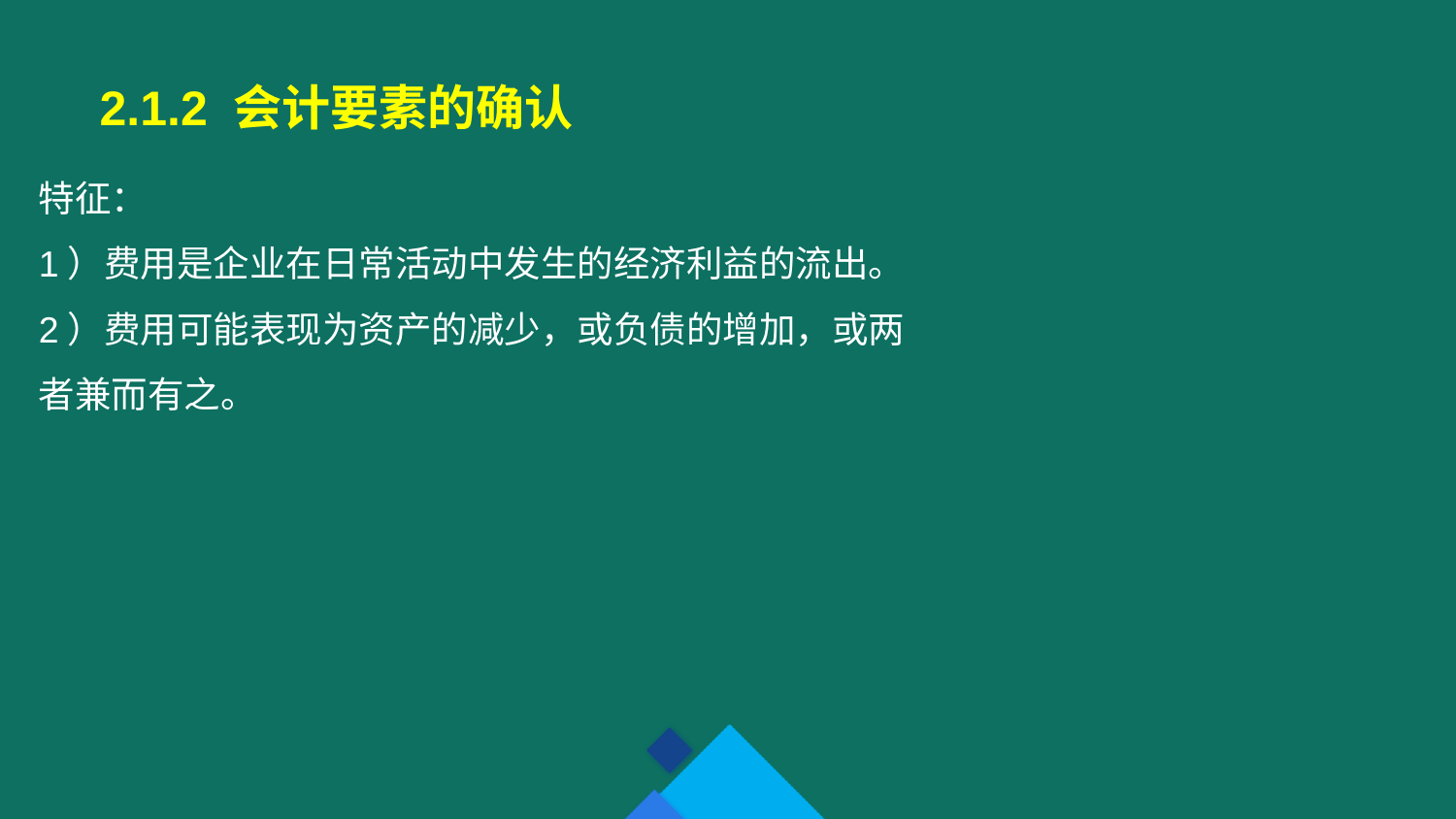

2.1.2 会计要素的确认
特征：
1）费用是企业在日常活动中发生的经济利益的流出。
2）费用可能表现为资产的减少，或负债的增加，或两者兼而有之。